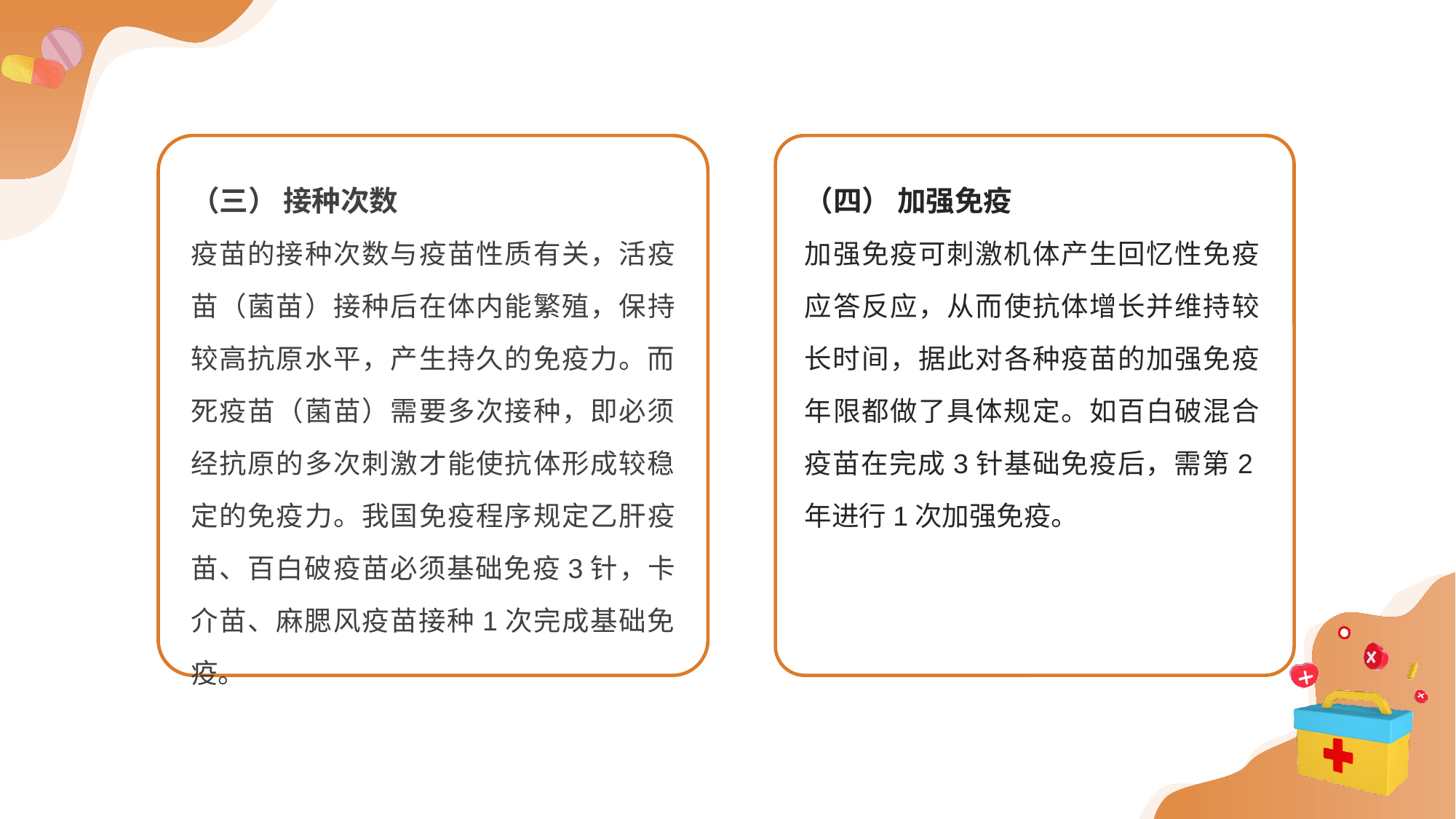

（三） 接种次数
疫苗的接种次数与疫苗性质有关，活疫苗（菌苗）接种后在体内能繁殖，保持较高抗原水平，产生持久的免疫力。而死疫苗（菌苗）需要多次接种，即必须经抗原的多次刺激才能使抗体形成较稳定的免疫力。我国免疫程序规定乙肝疫苗、百白破疫苗必须基础免疫3针，卡介苗、麻腮风疫苗接种1次完成基础免疫。
（四） 加强免疫
加强免疫可刺激机体产生回忆性免疫应答反应，从而使抗体增长并维持较长时间，据此对各种疫苗的加强免疫年限都做了具体规定。如百白破混合疫苗在完成3针基础免疫后，需第2年进行1次加强免疫。